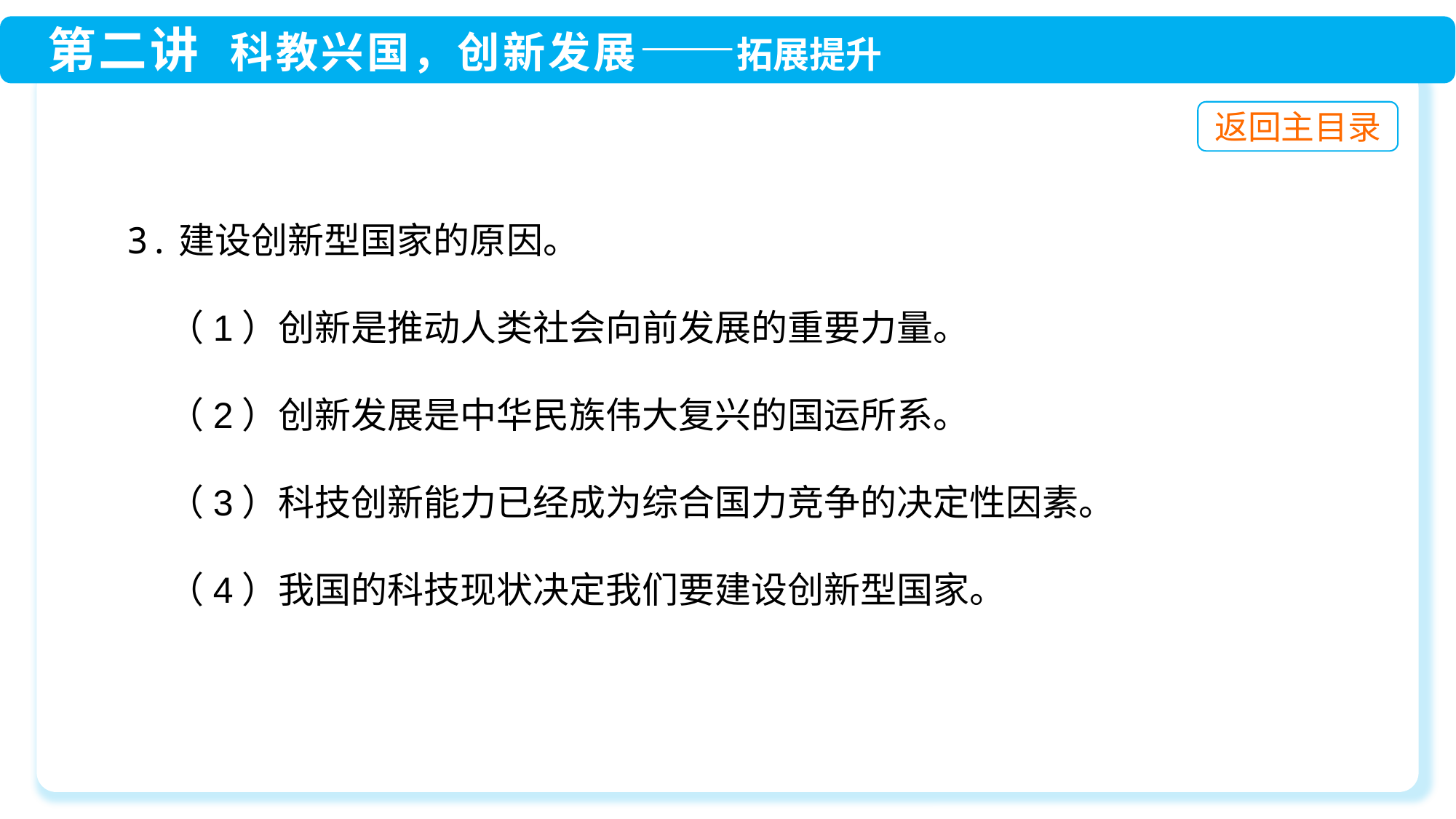

3.建设创新型国家的原因。
    （1）创新是推动人类社会向前发展的重要力量。
    （2）创新发展是中华民族伟大复兴的国运所系。
    （3）科技创新能力已经成为综合国力竞争的决定性因素。
    （4）我国的科技现状决定我们要建设创新型国家。